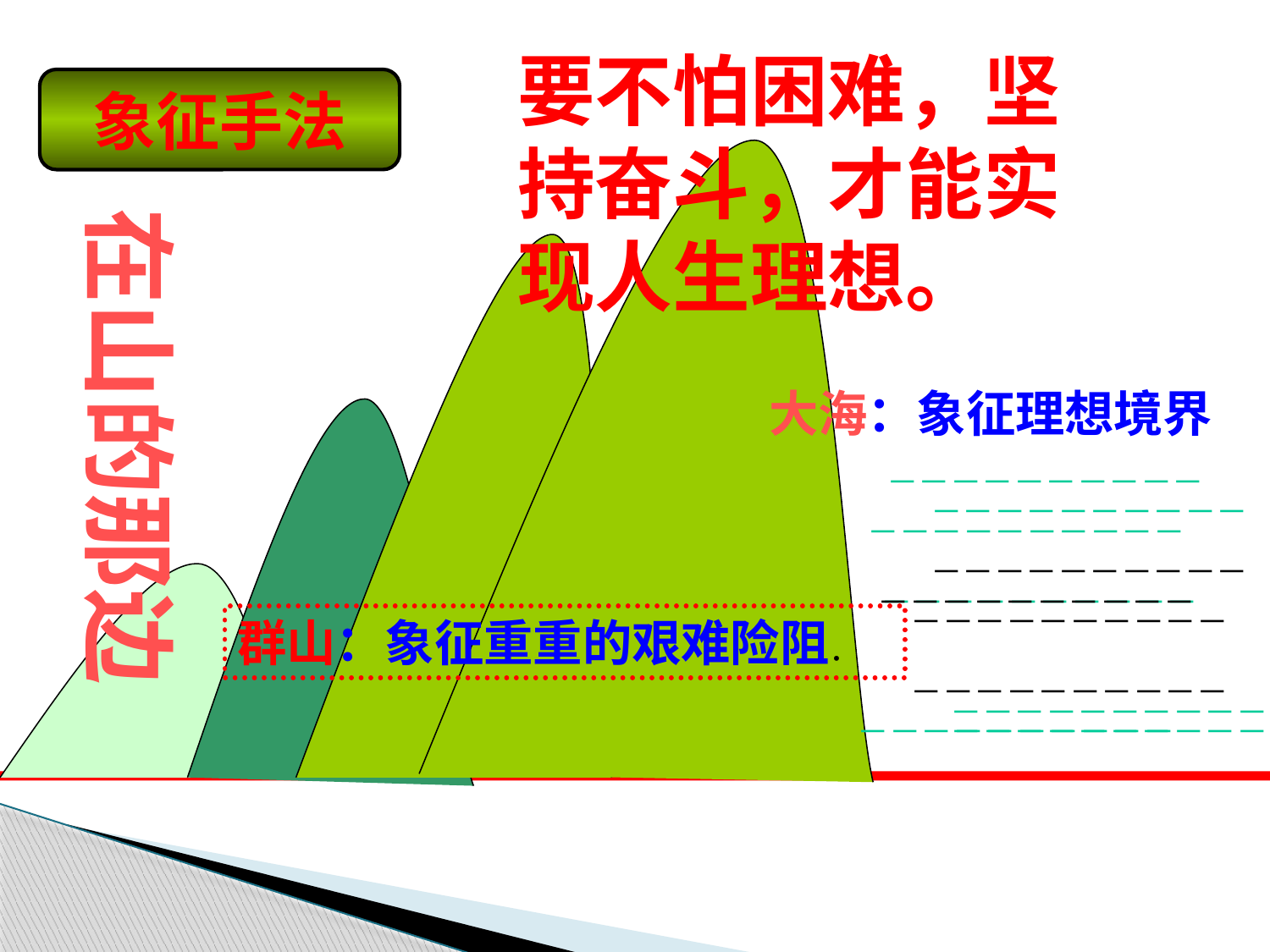

要不怕困难，坚持奋斗，才能实现人生理想。
象征手法

在山的那边
大海：象征理想境界
－－－－－－－－－－
－－－－－－－－－－
－－－－－－－－－－
－－－－－－－－－－
－－－－－－－－－－
－－－－－－－－－－
－－－－－－－－－－
－－－－－－－－－－
－－－－－－－－－－
群山：象征重重的艰难险阻．
－－－－－－－－－－
－－－－－－－－－－